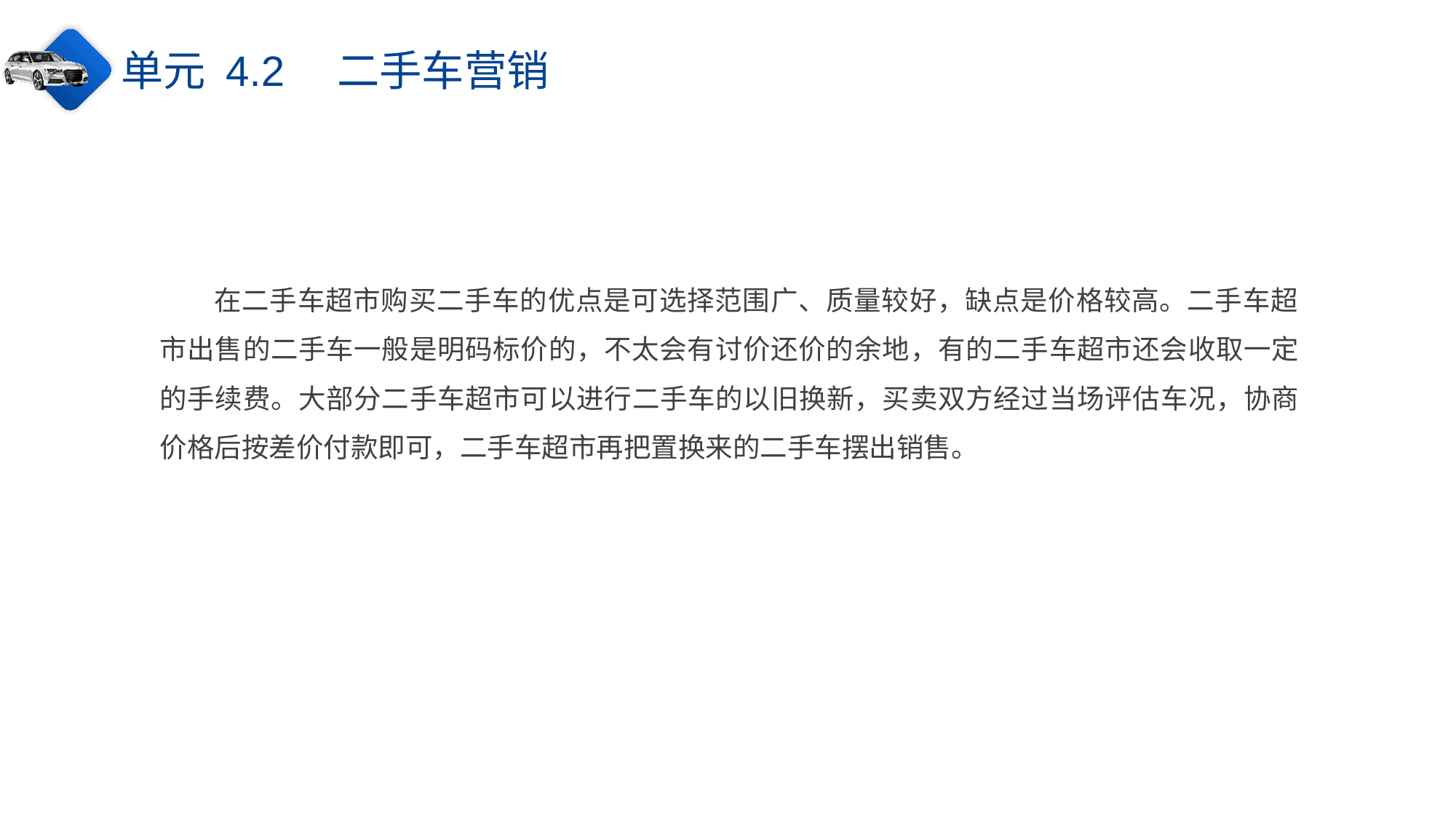

单元 4.2　二手车营销
在二手车超市购买二手车的优点是可选择范围广、质量较好，缺点是价格较高。二手车超市出售的二手车一般是明码标价的，不太会有讨价还价的余地，有的二手车超市还会收取一定的手续费。大部分二手车超市可以进行二手车的以旧换新，买卖双方经过当场评估车况，协商价格后按差价付款即可，二手车超市再把置换来的二手车摆出销售。